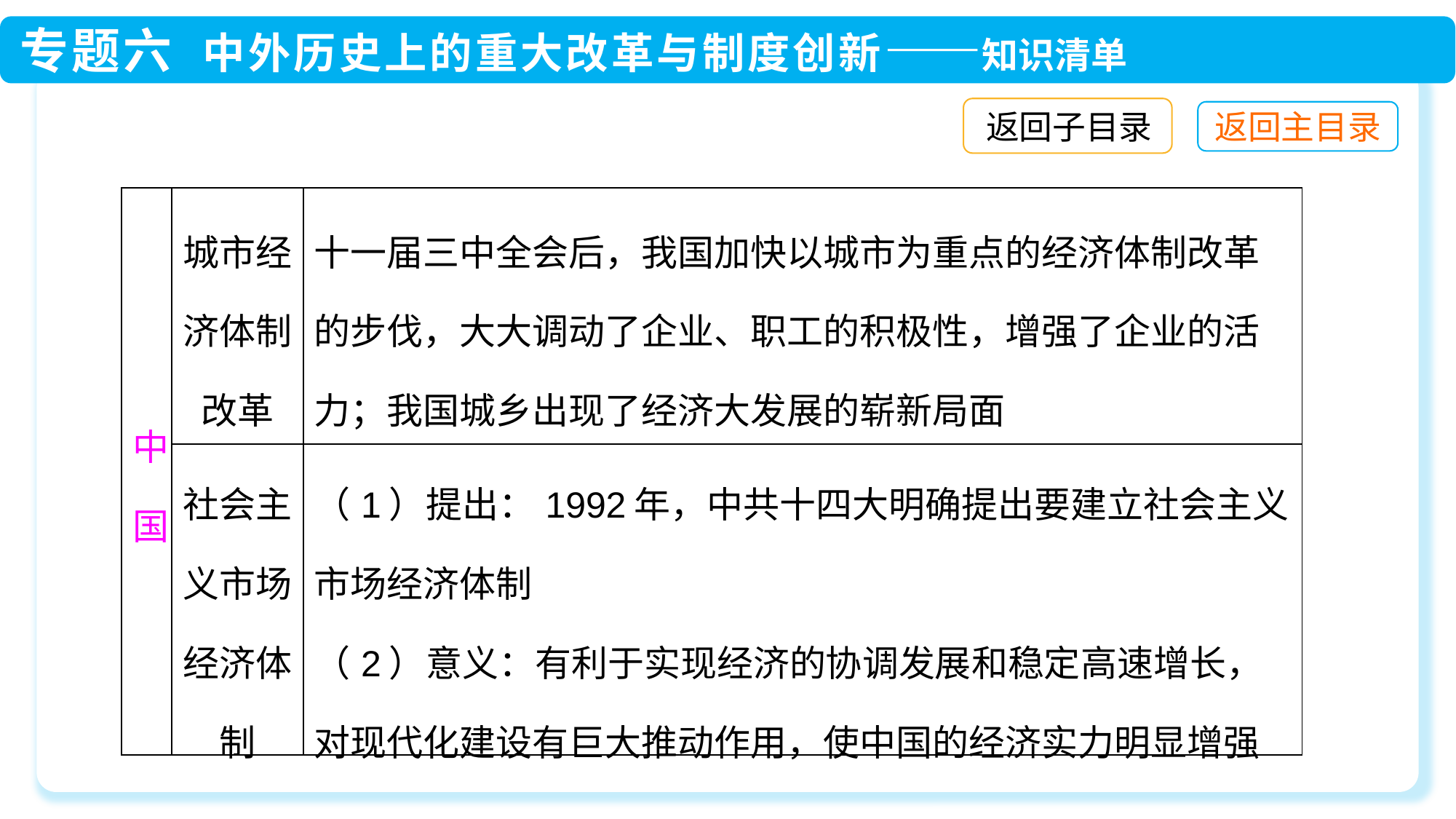

返回子目录
| 中国 | 城市经济体制改革 | 十一届三中全会后，我国加快以城市为重点的经济体制改革的步伐，大大调动了企业、职工的积极性，增强了企业的活力；我国城乡出现了经济大发展的崭新局面 |
| --- | --- | --- |
|  | 社会主义市场经济体制 | （1）提出：1992年，中共十四大明确提出要建立社会主义市场经济体制 （2）意义：有利于实现经济的协调发展和稳定高速增长，对现代化建设有巨大推动作用，使中国的经济实力明显增强 |